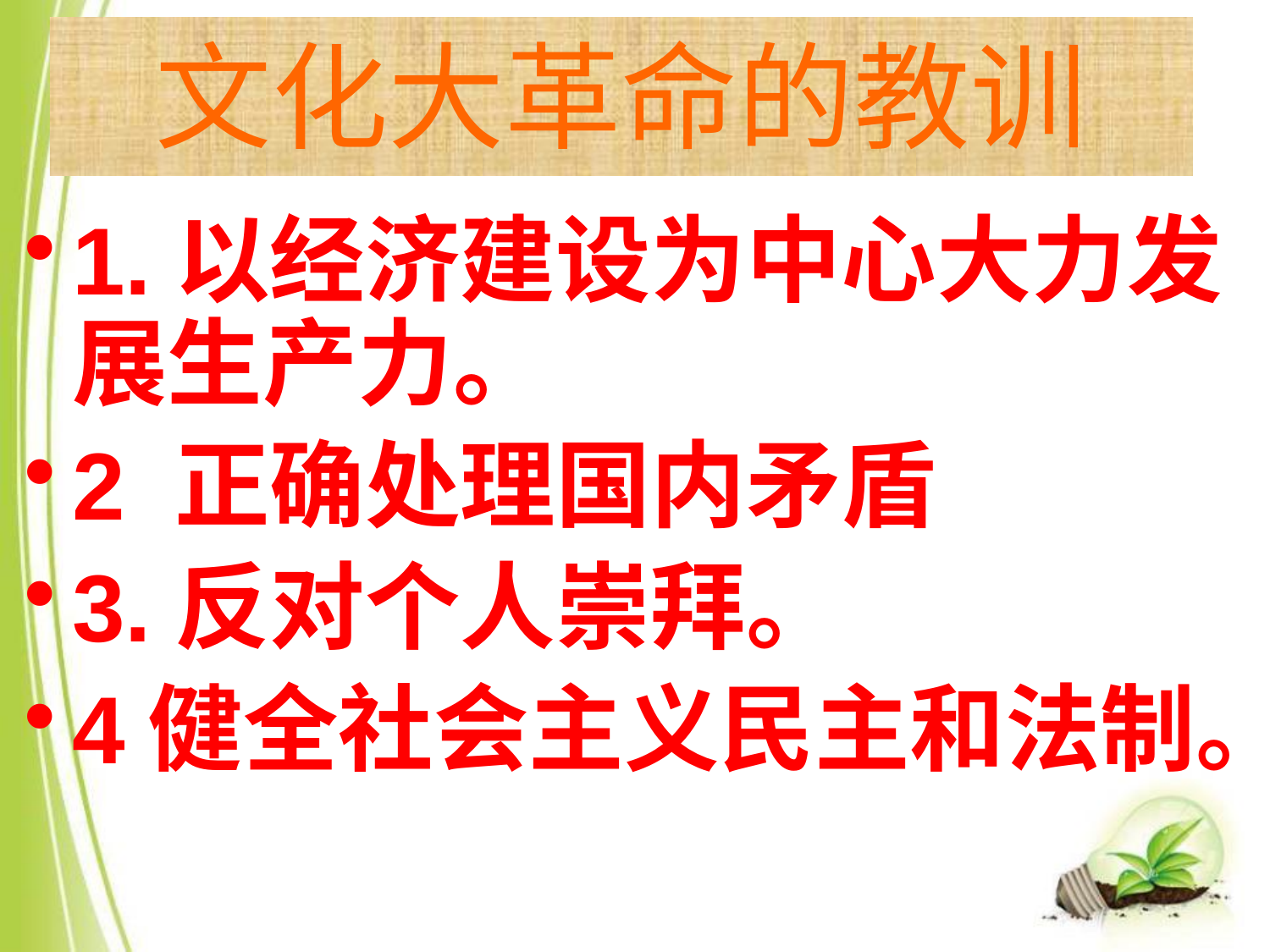

# 文化大革命的教训
1.以经济建设为中心大力发展生产力。
2 正确处理国内矛盾
3.反对个人崇拜。
4健全社会主义民主和法制。